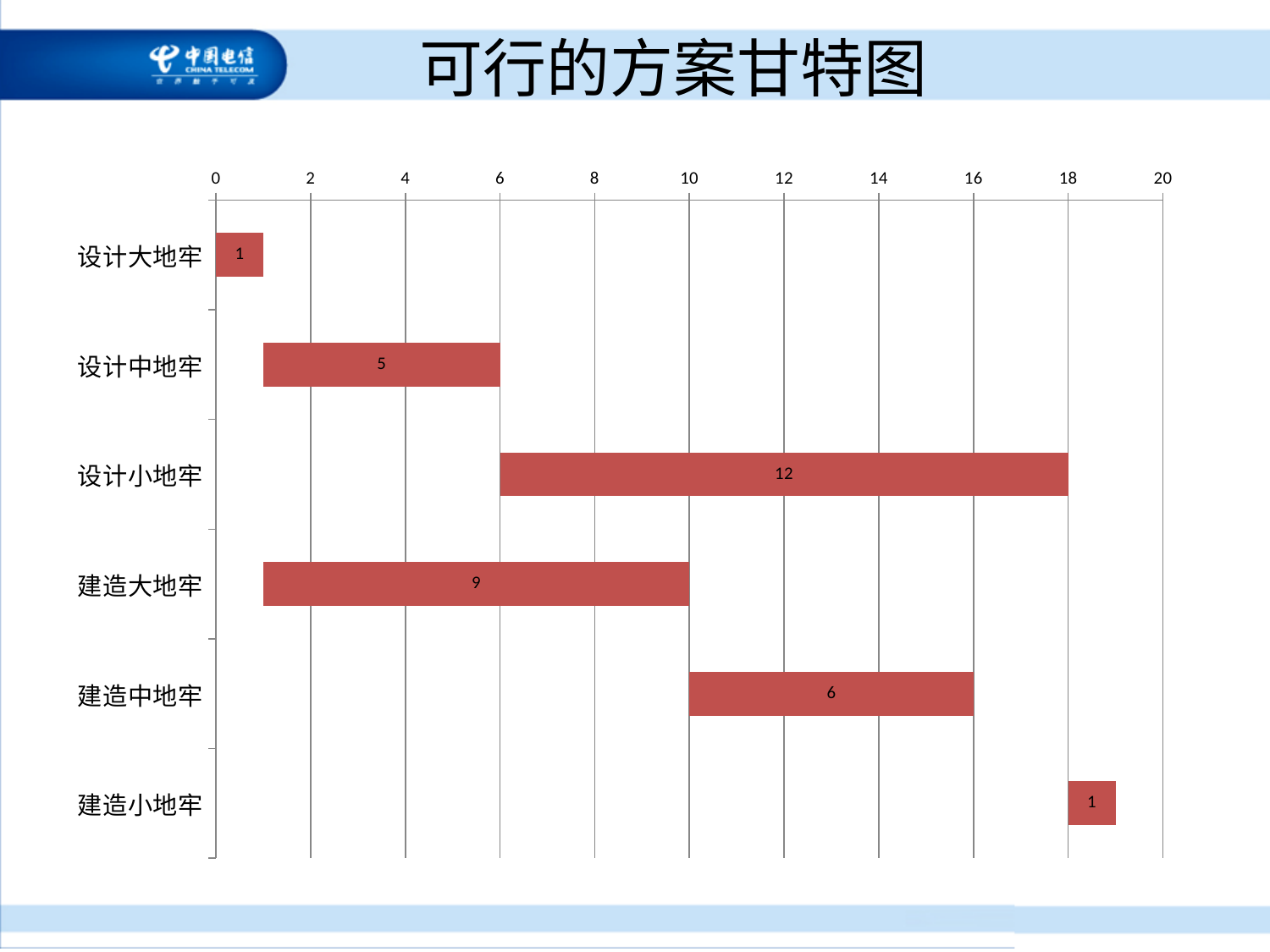

# 可行的方案甘特图

### Chart

| Category | 开始时间 | 工期 |
|---|---|---|
| 设计大地牢 | 0.0 | 1.0 |
| 设计中地牢 | 1.0 | 5.0 |
| 设计小地牢 | 6.0 | 12.0 |
| 建造大地牢 | 1.0 | 9.0 |
| 建造中地牢 | 10.0 | 6.0 |
| 建造小地牢 | 18.0 | 1.0 |